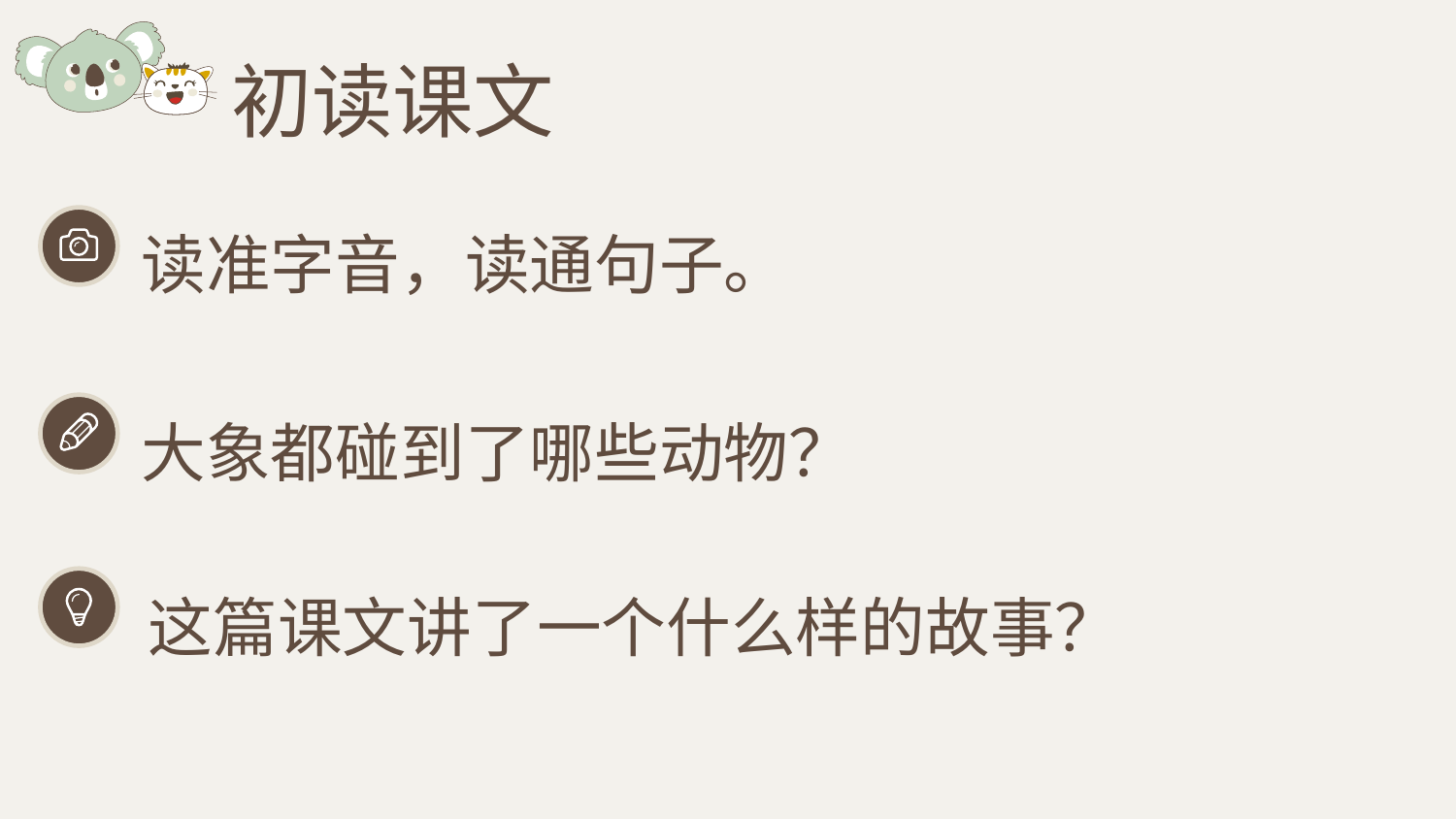

初读课文
读准字音，读通句子。

大象都碰到了哪些动物？

这篇课文讲了一个什么样的故事？